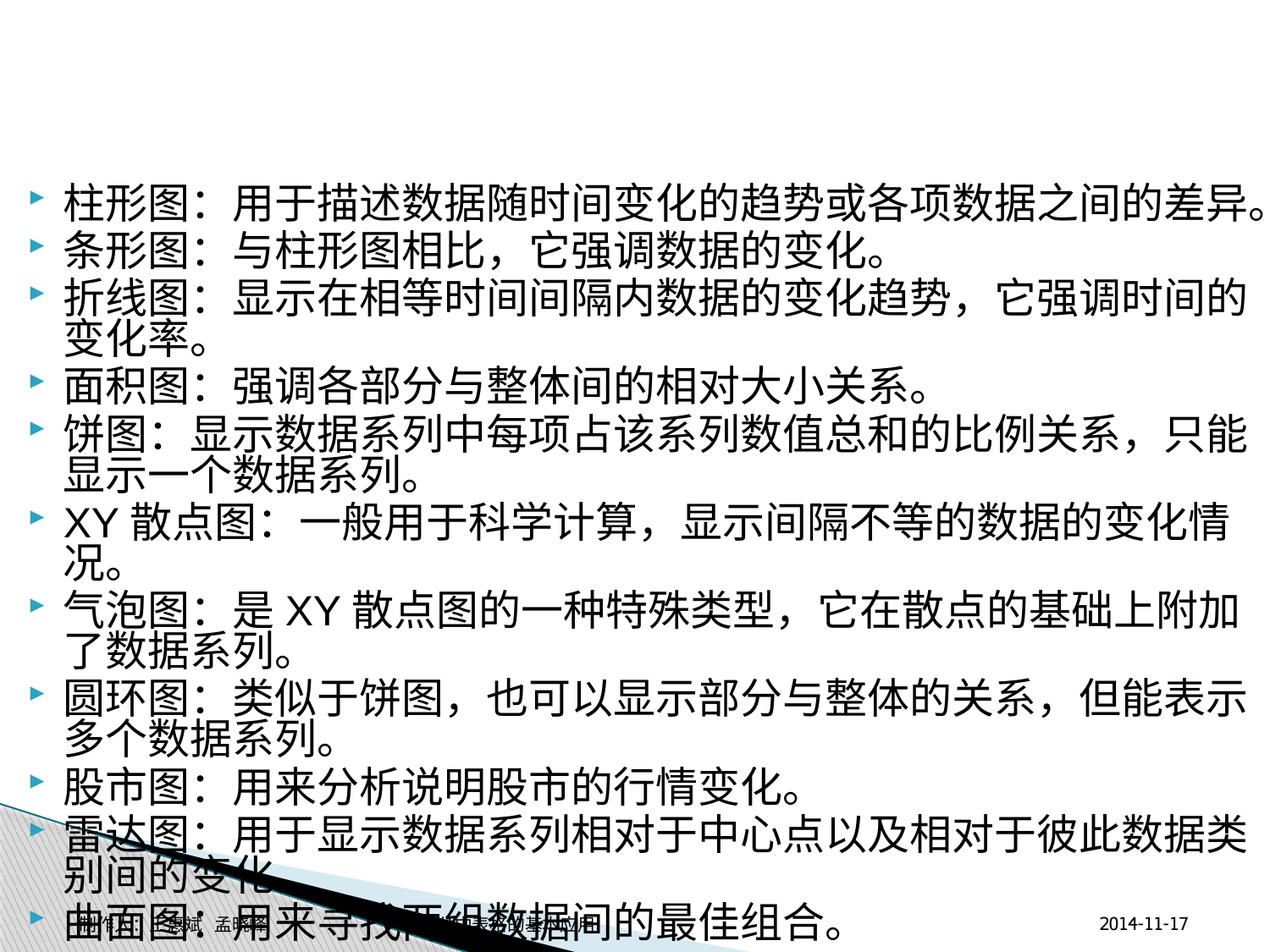

#
柱形图：用于描述数据随时间变化的趋势或各项数据之间的差异。
条形图：与柱形图相比，它强调数据的变化。
折线图：显示在相等时间间隔内数据的变化趋势，它强调时间的变化率。
面积图：强调各部分与整体间的相对大小关系。
饼图：显示数据系列中每项占该系列数值总和的比例关系，只能显示一个数据系列。
XY散点图：一般用于科学计算，显示间隔不等的数据的变化情况。
气泡图：是XY散点图的一种特殊类型，它在散点的基础上附加了数据系列。
圆环图：类似于饼图，也可以显示部分与整体的关系，但能表示多个数据系列。
股市图：用来分析说明股市的行情变化。
雷达图：用于显示数据系列相对于中心点以及相对于彼此数据类别间的变化。
曲面图：用来寻找两组数据间的最佳组合。
2014-11-17
制作人：王惠斌   孟晓峰                                      办公中表格的基本应用